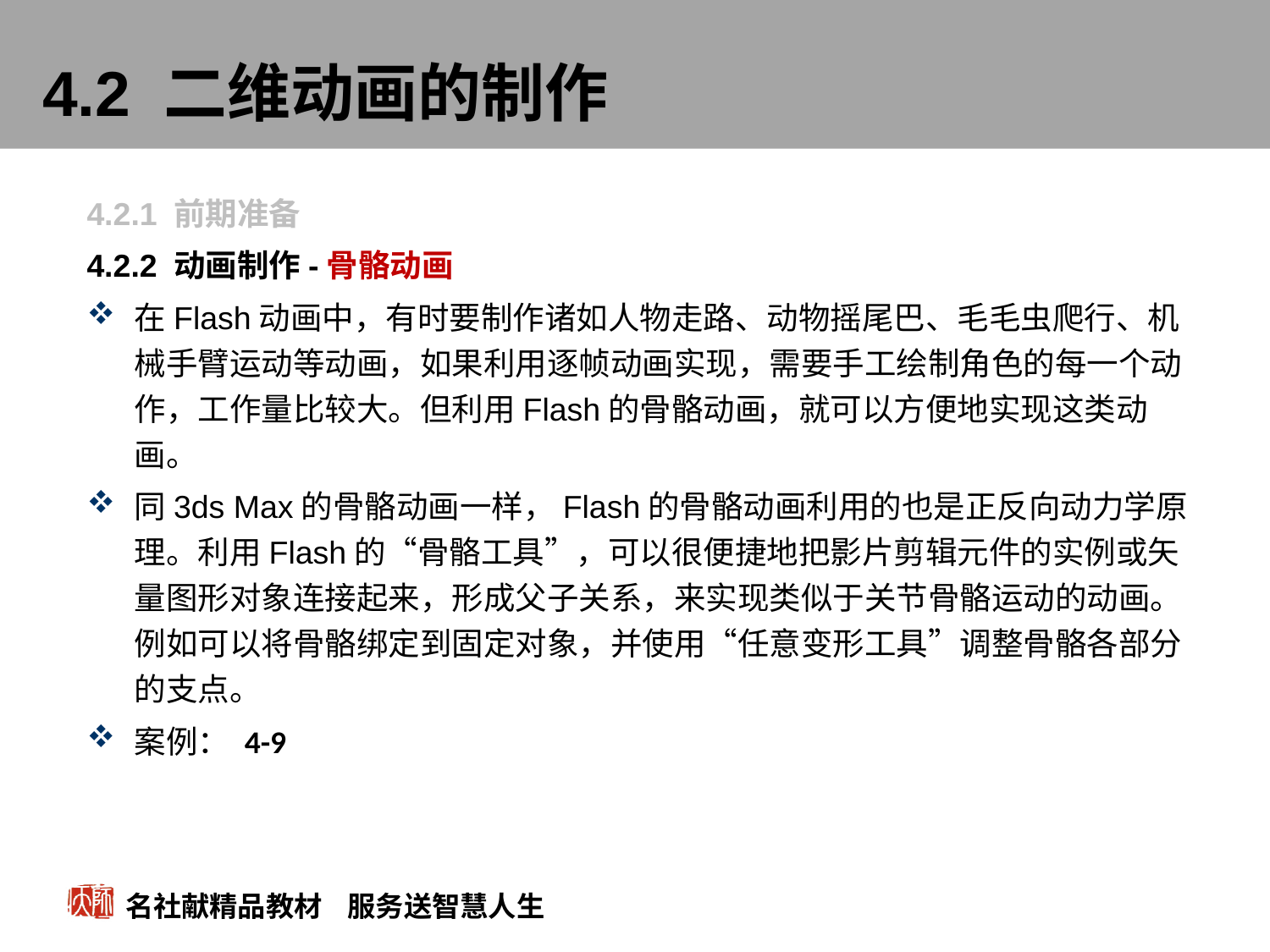

# 4.2 二维动画的制作
4.2.1 前期准备
4.2.2 动画制作-骨骼动画
在Flash动画中，有时要制作诸如人物走路、动物摇尾巴、毛毛虫爬行、机械手臂运动等动画，如果利用逐帧动画实现，需要手工绘制角色的每一个动作，工作量比较大。但利用Flash的骨骼动画，就可以方便地实现这类动画。
同3ds Max的骨骼动画一样，Flash的骨骼动画利用的也是正反向动力学原理。利用Flash的“骨骼工具”，可以很便捷地把影片剪辑元件的实例或矢量图形对象连接起来，形成父子关系，来实现类似于关节骨骼运动的动画。例如可以将骨骼绑定到固定对象，并使用“任意变形工具”调整骨骼各部分的支点。
案例： 4-9